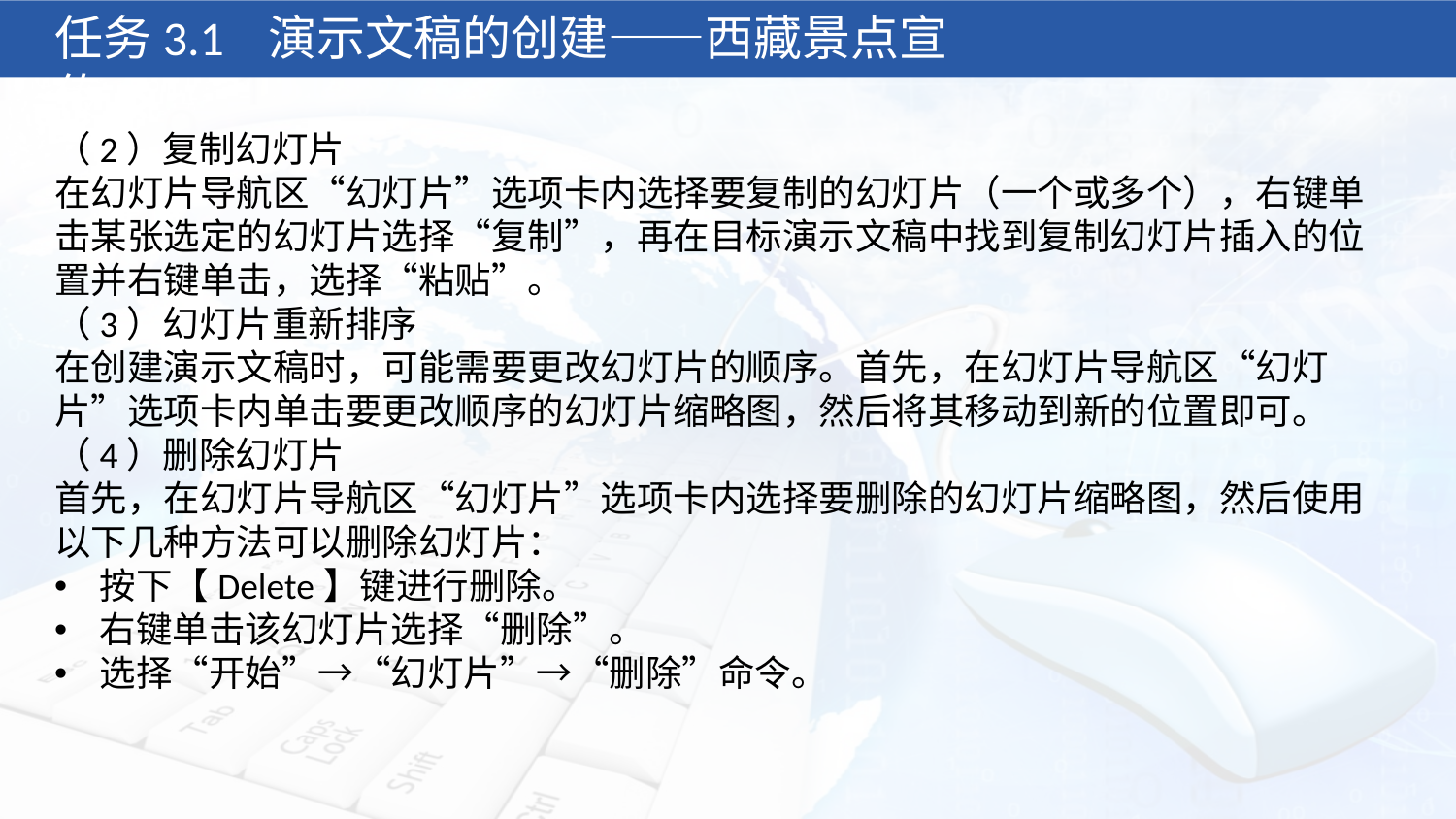

任务3.1   演示文稿的创建——西藏景点宣传
（2）复制幻灯片
在幻灯片导航区“幻灯片”选项卡内选择要复制的幻灯片（一个或多个），右键单击某张选定的幻灯片选择“复制”，再在目标演示文稿中找到复制幻灯片插入的位置并右键单击，选择“粘贴”。
（3）幻灯片重新排序
在创建演示文稿时，可能需要更改幻灯片的顺序。首先，在幻灯片导航区“幻灯片”选项卡内单击要更改顺序的幻灯片缩略图，然后将其移动到新的位置即可。
（4）删除幻灯片
首先，在幻灯片导航区“幻灯片”选项卡内选择要删除的幻灯片缩略图，然后使用以下几种方法可以删除幻灯片：
按下【Delete】键进行删除。
右键单击该幻灯片选择“删除”。
选择“开始”→“幻灯片”→“删除”命令。